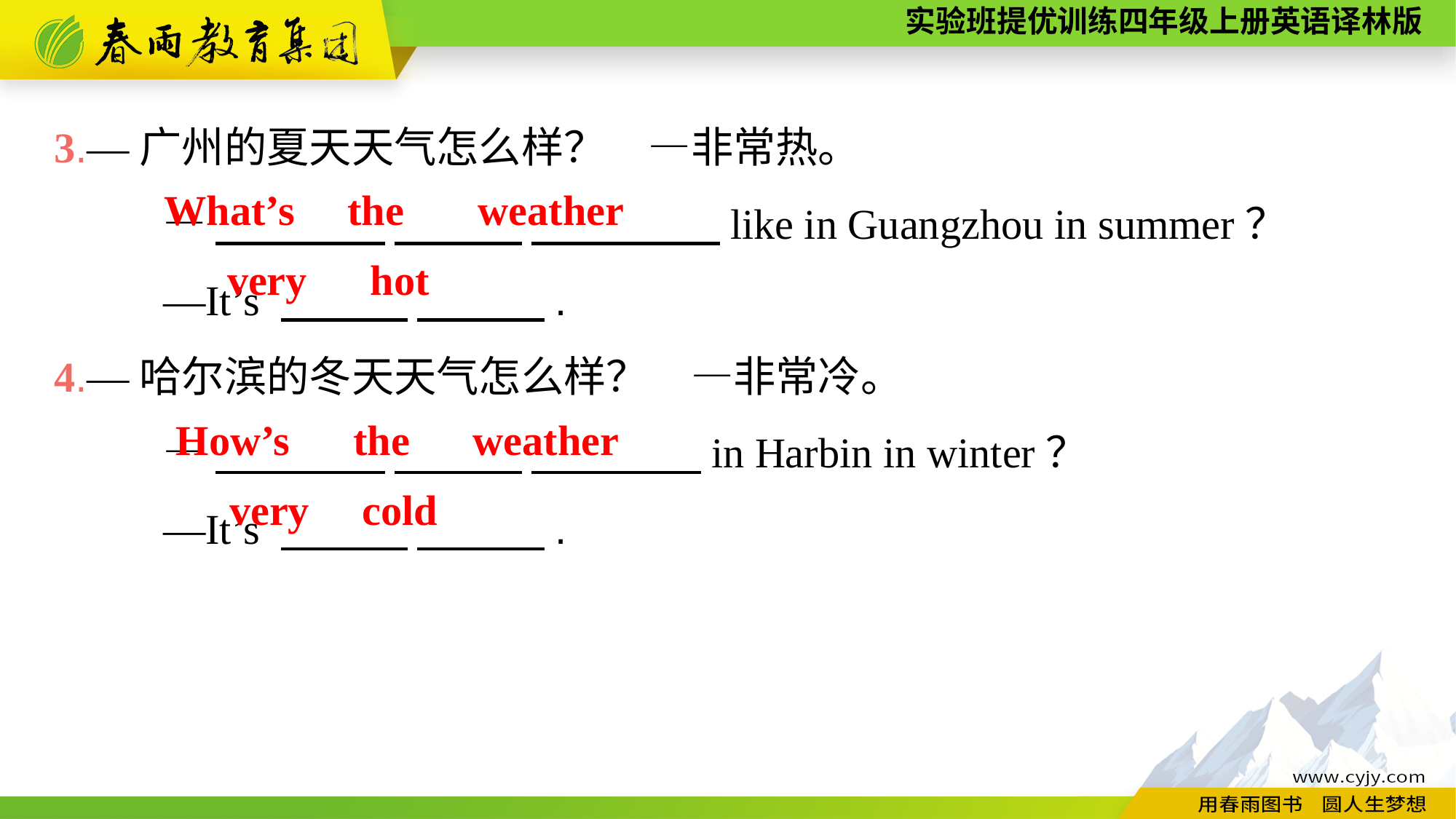

3.—广州的夏天天气怎么样？　—非常热。
	—　　　　 　　　 　  　　　like in Guangzhou in summer？
	—It’s 　　　 　　　.
4.—哈尔滨的冬天天气怎么样？　—非常冷。
	—　　　　 　　　 　　　　in Harbin in winter？
	—It’s 　　　 　　　.
What’s     the       weather
very      hot
How’s      the      weather
very     cold